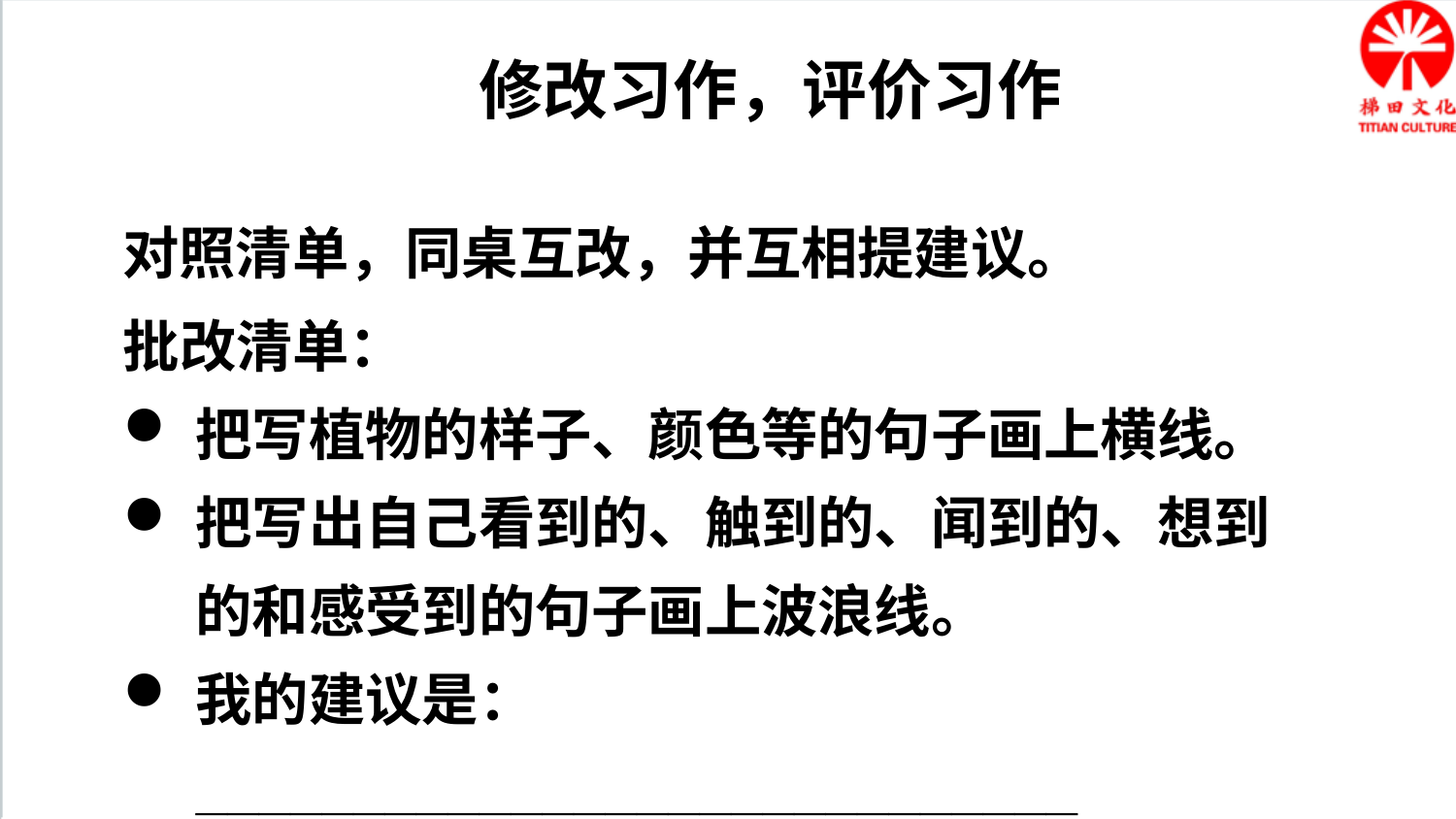

修改习作，评价习作
对照清单，同桌互改，并互相提建议。
批改清单：
把写植物的样子、颜色等的句子画上横线。
把写出自己看到的、触到的、闻到的、想到
的和感受到的句子画上波浪线。
我的建议是：____________________________